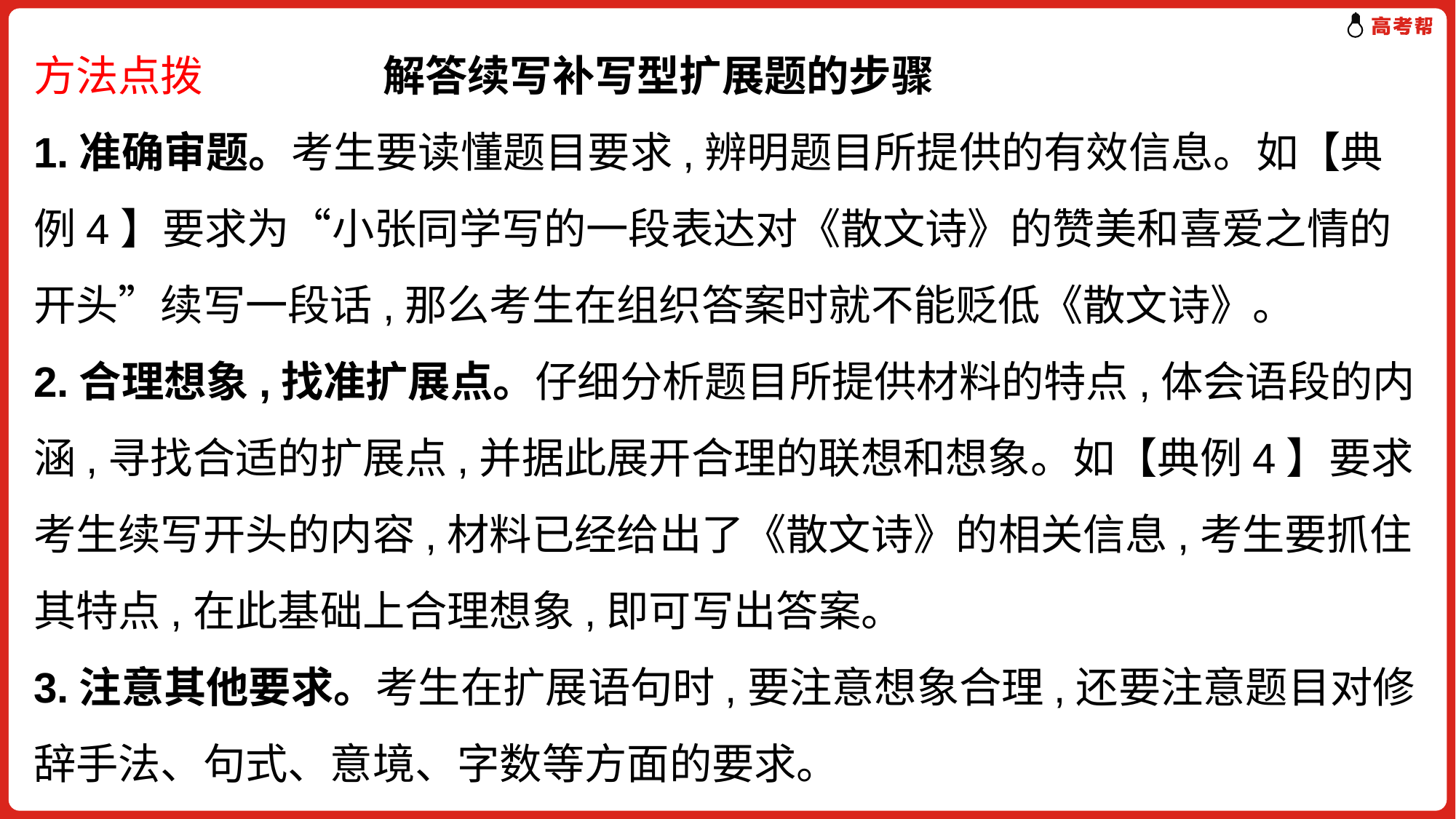

方法点拨                   解答续写补写型扩展题的步骤
1.准确审题。考生要读懂题目要求,辨明题目所提供的有效信息。如【典例4】要求为“小张同学写的一段表达对《散文诗》的赞美和喜爱之情的开头”续写一段话,那么考生在组织答案时就不能贬低《散文诗》。
2.合理想象,找准扩展点。仔细分析题目所提供材料的特点,体会语段的内涵,寻找合适的扩展点,并据此展开合理的联想和想象。如【典例4】要求考生续写开头的内容,材料已经给出了《散文诗》的相关信息,考生要抓住其特点,在此基础上合理想象,即可写出答案。
3.注意其他要求。考生在扩展语句时,要注意想象合理,还要注意题目对修辞手法、句式、意境、字数等方面的要求。